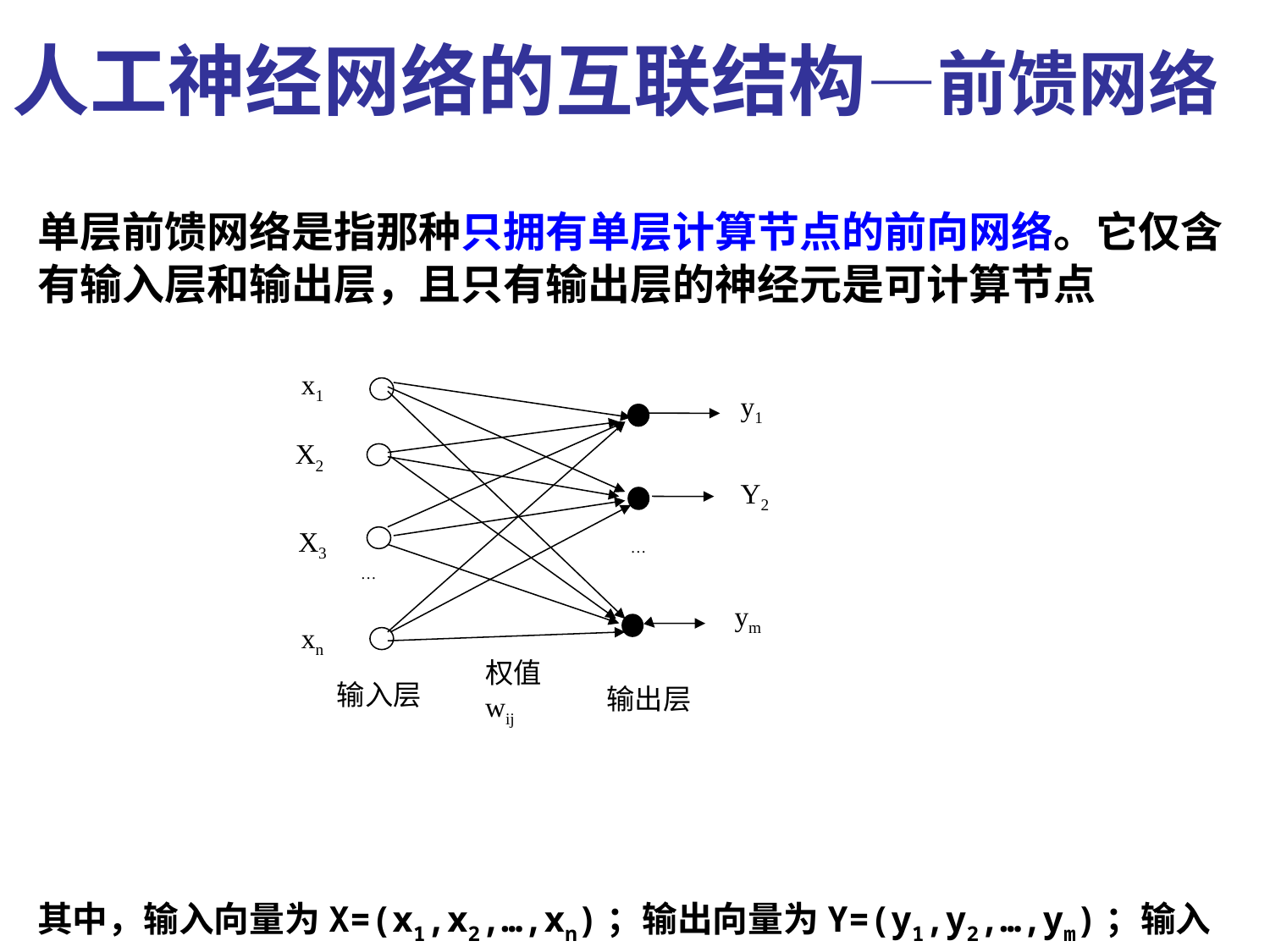

人工神经网络的互联结构—前馈网络
单层前馈网络是指那种只拥有单层计算节点的前向网络。它仅含有输入层和输出层，且只有输出层的神经元是可计算节点

其中，输入向量为X=(x1,x2,…,xn)；输出向量为Y=(y1,y2,…,ym)；输入层各个输入到相应神经元的连接权值分别是wij，i=1,2,..,n，j=1,2,.., m。

x1

y1

X2

Y2

X3

…

…
ym

xn

权值
wij
输入层
输出层